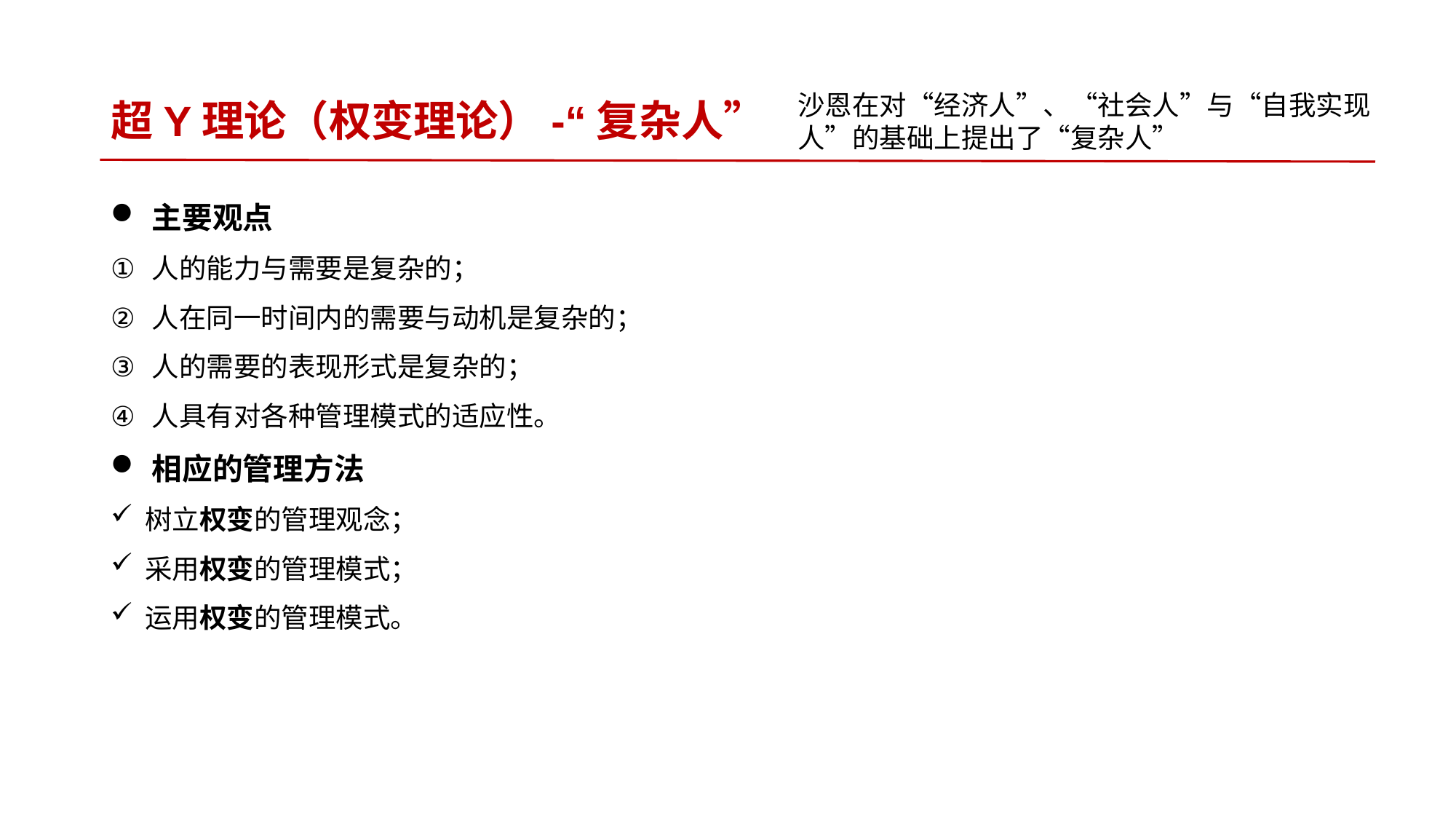

# 超Y理论（权变理论）-“复杂人”
沙恩在对“经济人”、“社会人”与“自我实现人”的基础上提出了“复杂人”
主要观点
人的能力与需要是复杂的；
人在同一时间内的需要与动机是复杂的；
人的需要的表现形式是复杂的；
人具有对各种管理模式的适应性。
相应的管理方法
树立权变的管理观念；
采用权变的管理模式；
运用权变的管理模式。